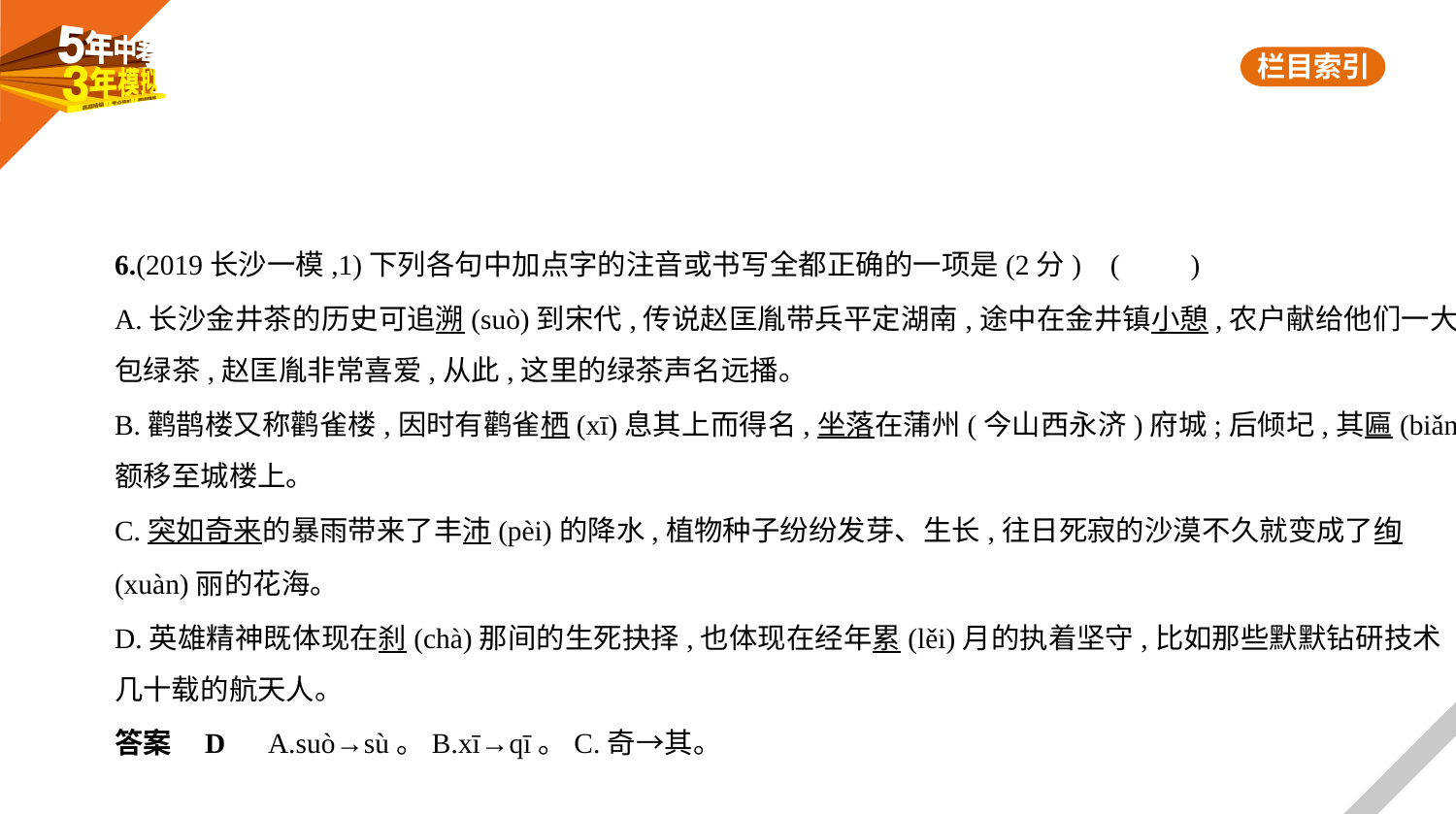

6.(2019长沙一模,1)下列各句中加点字的注音或书写全都正确的一项是(2分) (　　)
A.长沙金井茶的历史可追溯(suò)到宋代,传说赵匡胤带兵平定湖南,途中在金井镇小憩,农户献给他们一大
包绿茶,赵匡胤非常喜爱,从此,这里的绿茶声名远播。
B.鹳鹊楼又称鹳雀楼,因时有鹳雀栖(xī)息其上而得名,坐落在蒲州(今山西永济)府城;后倾圮,其匾(biǎn)
额移至城楼上。
C.突如奇来的暴雨带来了丰沛(pèi)的降水,植物种子纷纷发芽、生长,往日死寂的沙漠不久就变成了绚
(xuàn)丽的花海。
D.英雄精神既体现在刹(chà)那间的生死抉择,也体现在经年累(lěi)月的执着坚守,比如那些默默钻研技术
几十载的航天人。
答案    D　A.suò→sù。B.xī→qī。C.奇→其。